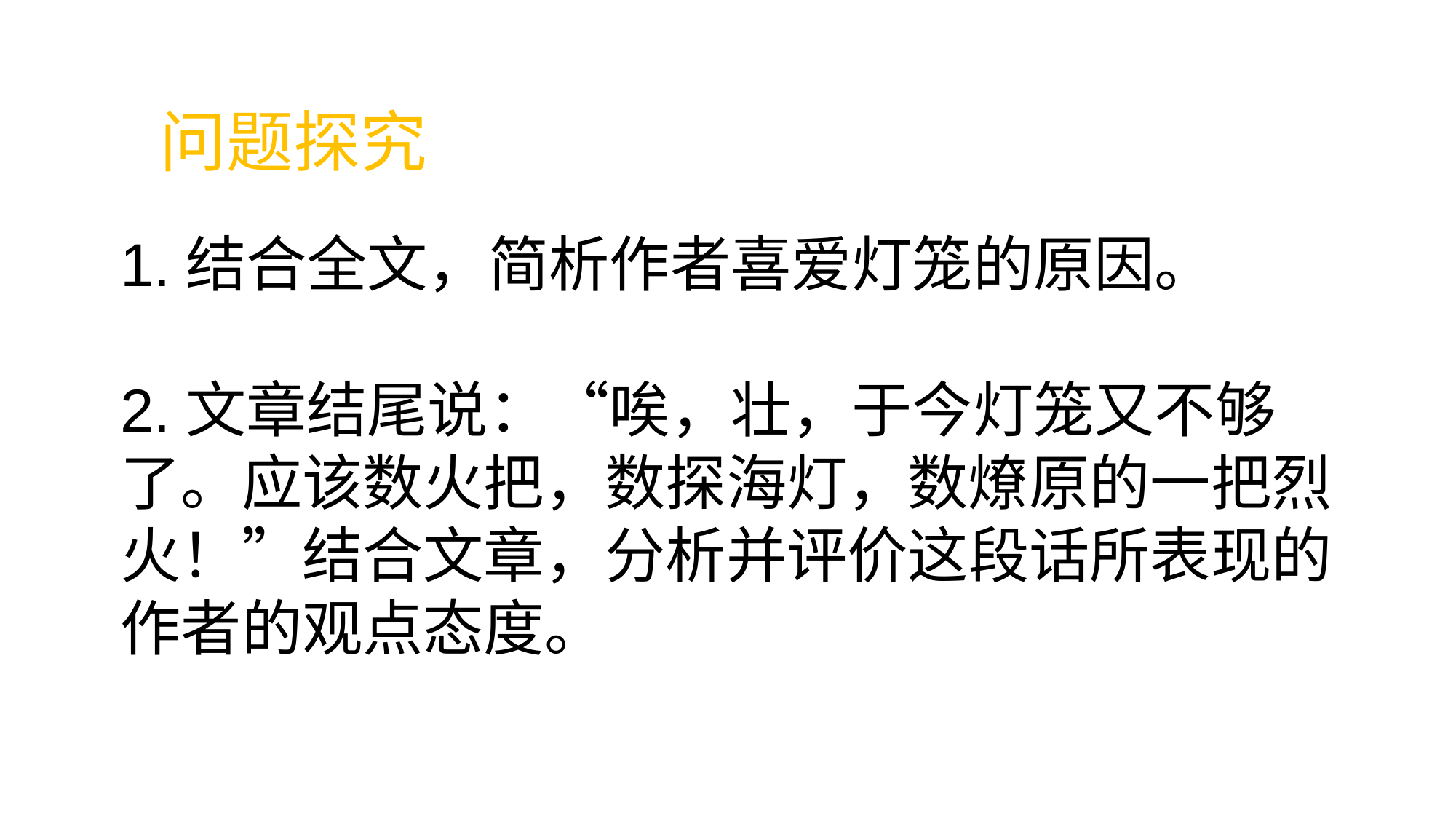

# 问题探究
1.结合全文，简析作者喜爱灯笼的原因。

2.文章结尾说：“唉，壮，于今灯笼又不够了。应该数火把，数探海灯，数燎原的一把烈火！”结合文章，分析并评价这段话所表现的作者的观点态度。